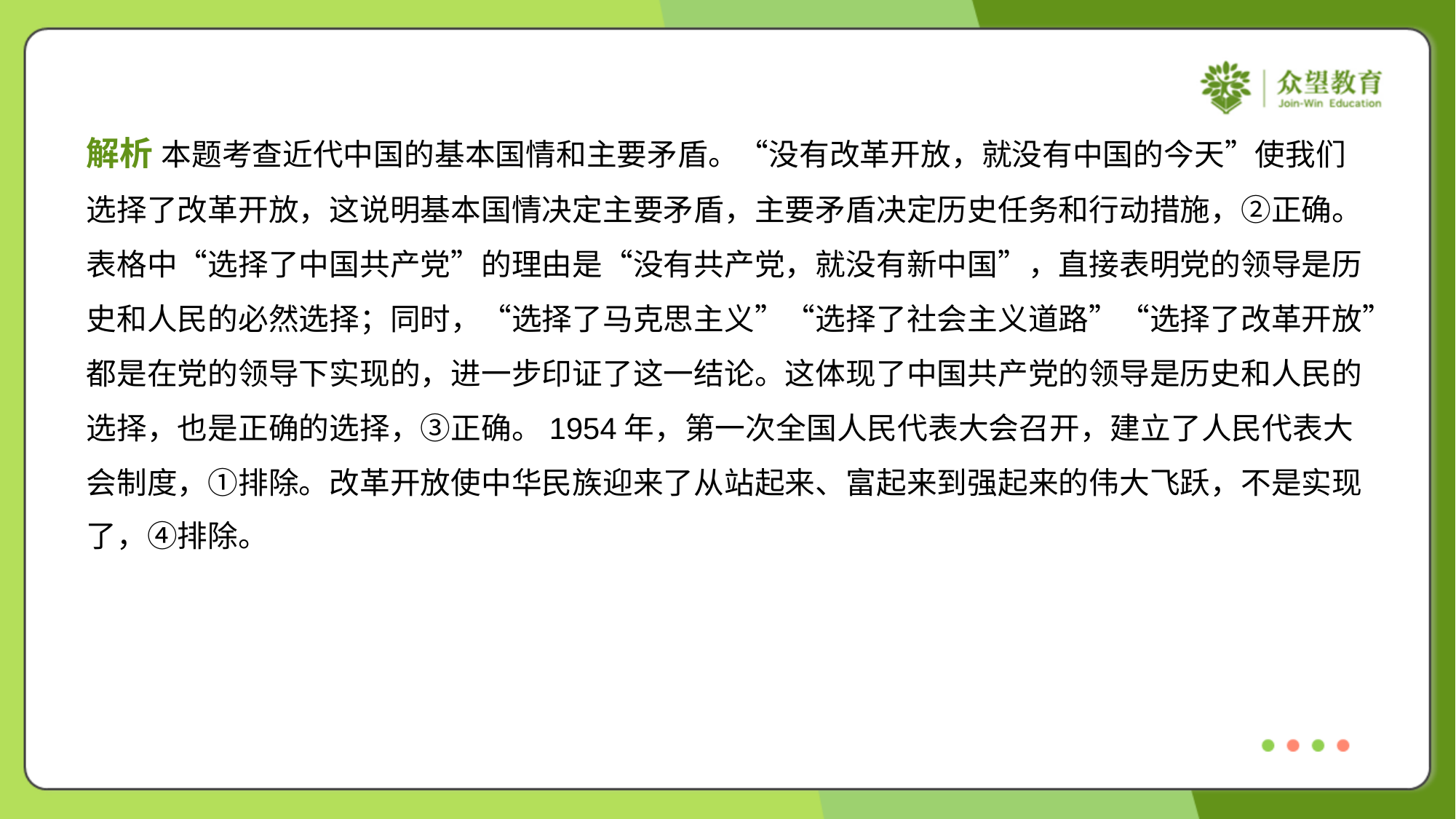

解析 本题考查近代中国的基本国情和主要矛盾。“没有改革开放，就没有中国的今天”使我们
选择了改革开放，这说明基本国情决定主要矛盾，主要矛盾决定历史任务和行动措施，②正确。
表格中“选择了中国共产党”的理由是“没有共产党，就没有新中国”，直接表明党的领导是历
史和人民的必然选择；同时，“选择了马克思主义”“选择了社会主义道路”“选择了改革开放”
都是在党的领导下实现的，进一步印证了这一结论。这体现了中国共产党的领导是历史和人民的
选择，也是正确的选择，③正确。1954年，第一次全国人民代表大会召开，建立了人民代表大
会制度，①排除。改革开放使中华民族迎来了从站起来、富起来到强起来的伟大飞跃，不是实现
了，④排除。